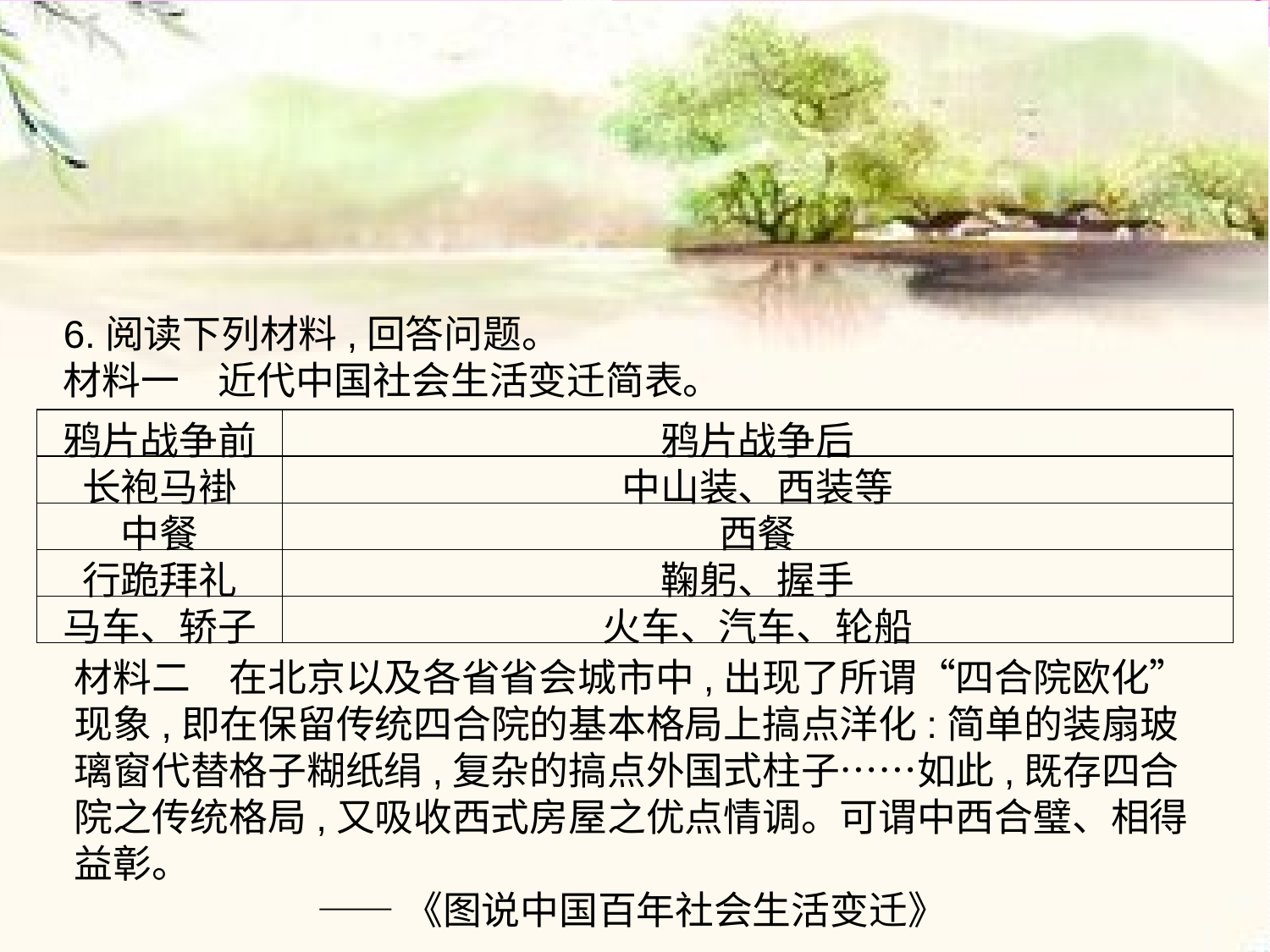

6.阅读下列材料,回答问题。材料一　近代中国社会生活变迁简表。
| 鸦片战争前 | 鸦片战争后 |
| --- | --- |
| 长袍马褂 | 中山装、西装等 |
| 中餐 | 西餐 |
| 行跪拜礼 | 鞠躬、握手 |
| 马车、轿子 | 火车、汽车、轮船 |
材料二　在北京以及各省省会城市中,出现了所谓“四合院欧化”现象,即在保留传统四合院的基本格局上搞点洋化:简单的装扇玻璃窗代替格子糊纸绢,复杂的搞点外国式柱子……如此,既存四合院之传统格局,又吸收西式房屋之优点情调。可谓中西合璧、相得益彰。
                            ——《图说中国百年社会生活变迁》